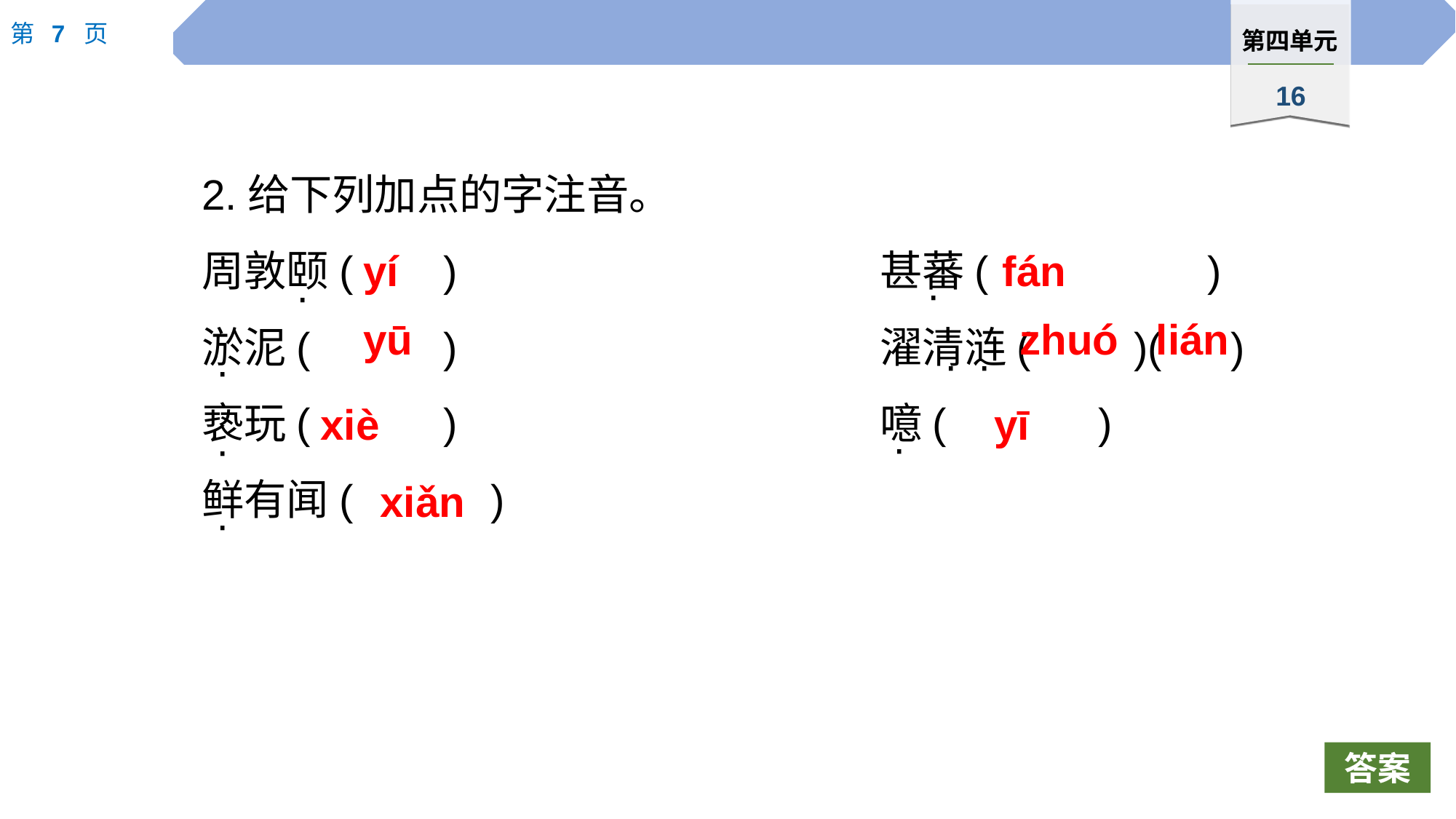

2.给下列加点的字注音。
周敦颐(	)				甚蕃(		)
淤泥(		)				濯清涟(	   )(	  )
亵玩(		)				噫(		)
鲜有闻(	    )
yí
fán
·
·
yū
zhuó
lián
·
·
·
xiè
yī
·
·
xiǎn
·
答案